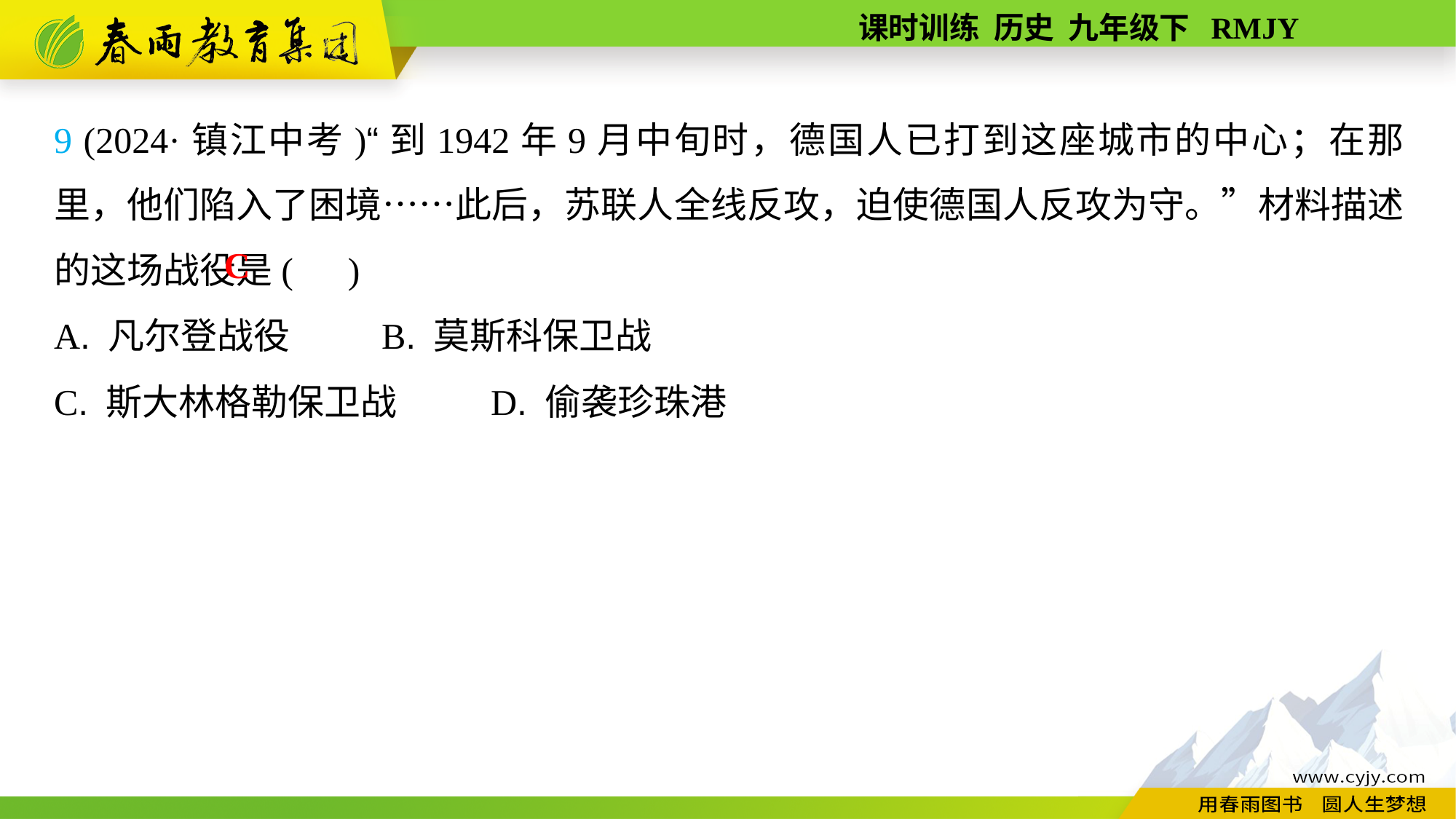

9 (2024·镇江中考)“到1942年9月中旬时，德国人已打到这座城市的中心；在那里，他们陷入了困境……此后，苏联人全线反攻，迫使德国人反攻为守。”材料描述的这场战役是(      )
A. 凡尔登战役	B. 莫斯科保卫战
C. 斯大林格勒保卫战	D. 偷袭珍珠港
C